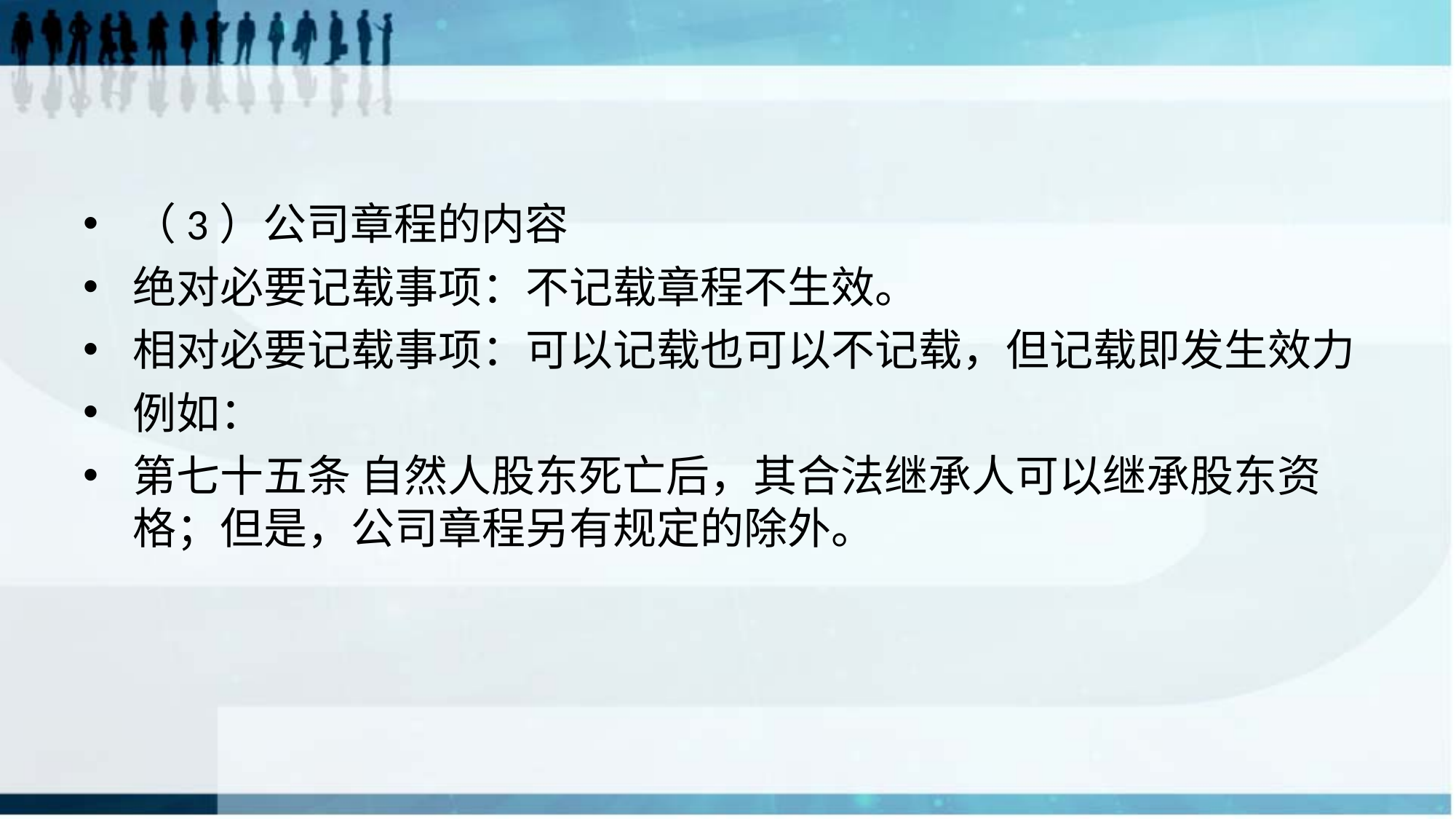

#
（3）公司章程的内容
绝对必要记载事项：不记载章程不生效。
相对必要记载事项：可以记载也可以不记载，但记载即发生效力
例如：
第七十五条 自然人股东死亡后，其合法继承人可以继承股东资格；但是，公司章程另有规定的除外。